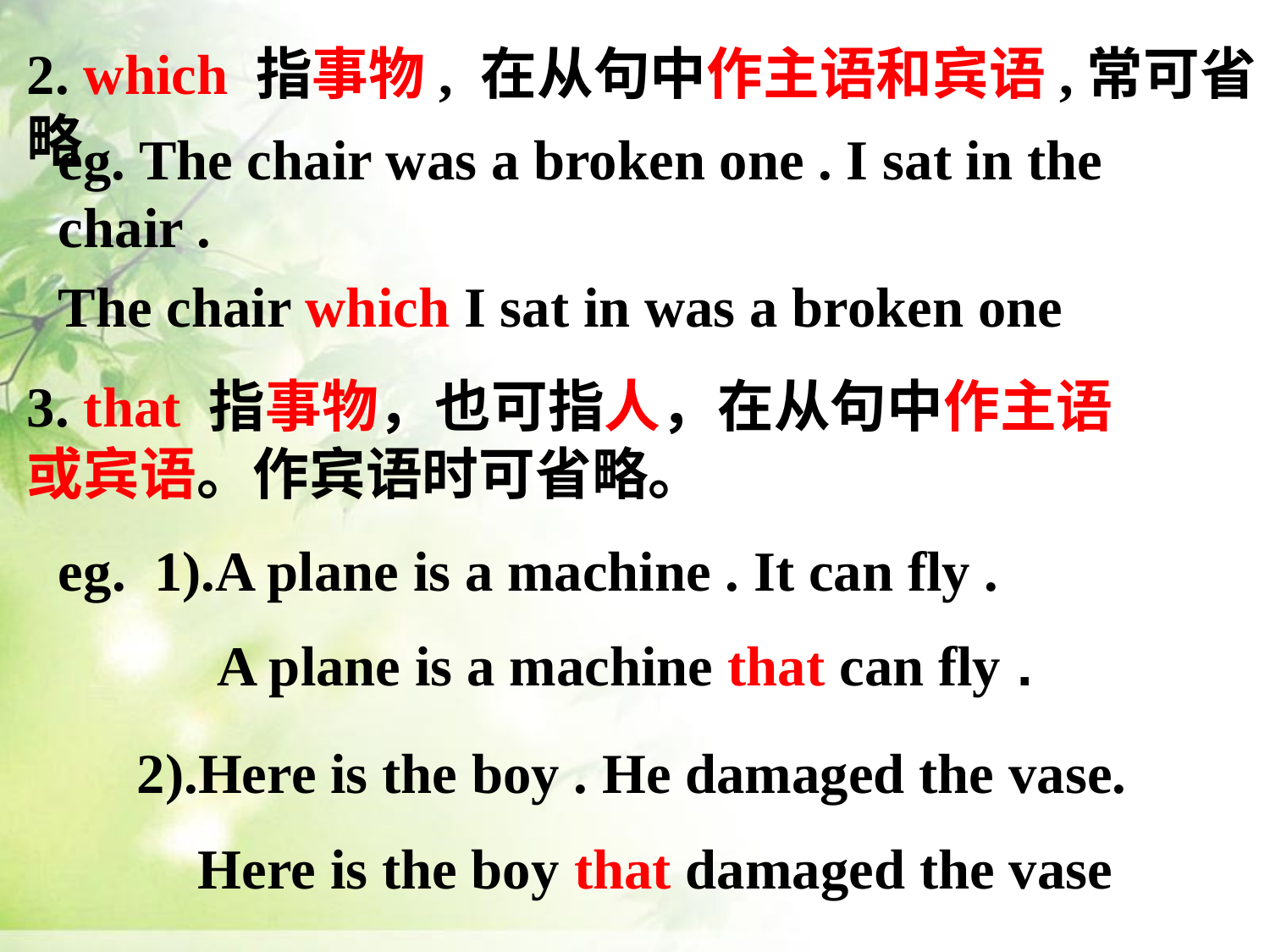

2. which 指事物, 在从句中作主语和宾语,常可省略
eg. The chair was a broken one . I sat in the chair .
The chair which I sat in was a broken one
3. that 指事物，也可指人，在从句中作主语或宾语。作宾语时可省略。
eg.  1).A plane is a machine . It can fly .
A plane is a machine that can fly .
2).Here is the boy . He damaged the vase.
Here is the boy that damaged the vase